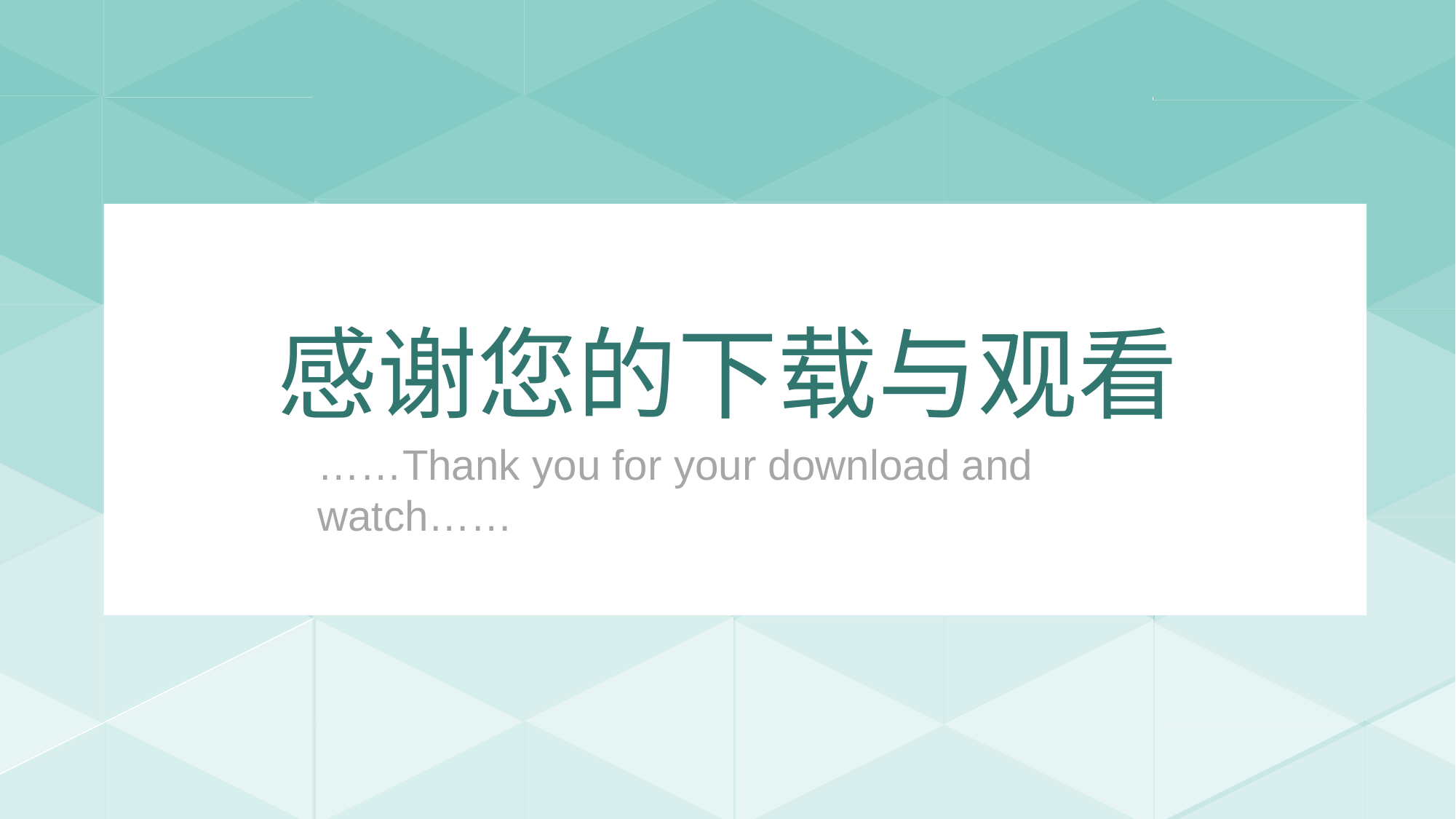

感谢您的下载与观看
……Thank you for your download and watch……